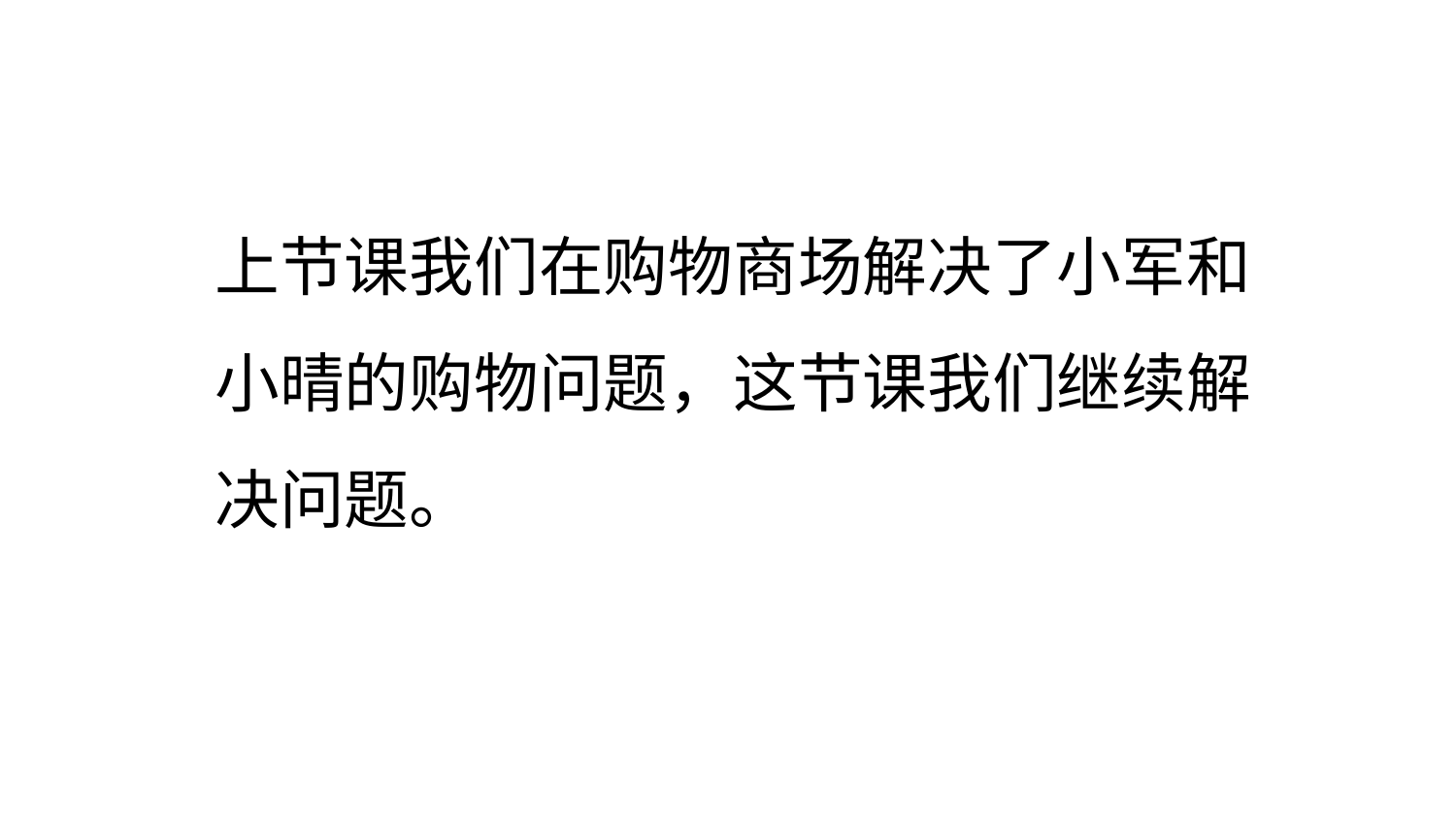

上节课我们在购物商场解决了小军和小晴的购物问题，这节课我们继续解决问题。